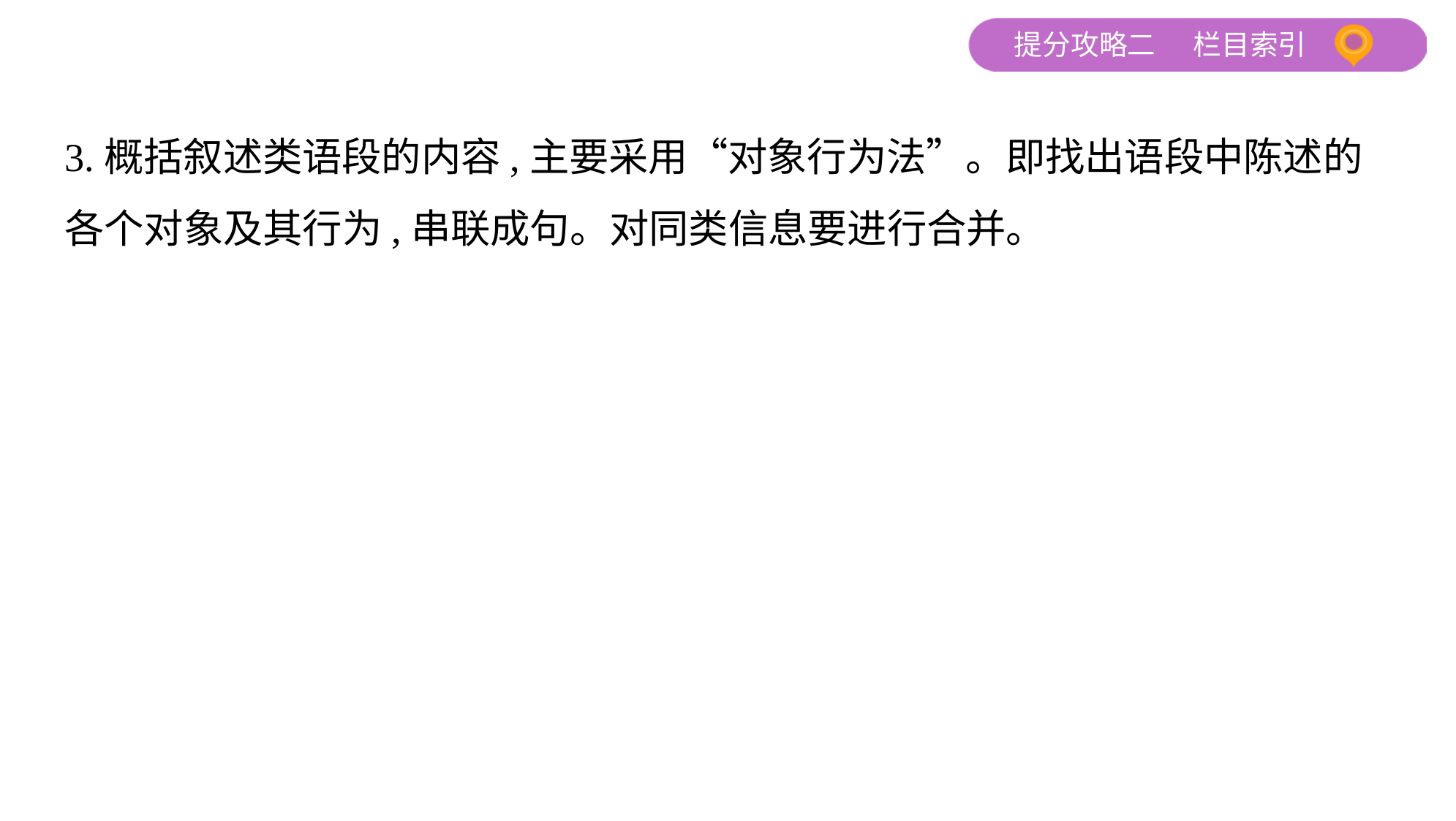

3.概括叙述类语段的内容,主要采用“对象行为法”。即找出语段中陈述的
各个对象及其行为,串联成句。对同类信息要进行合并。